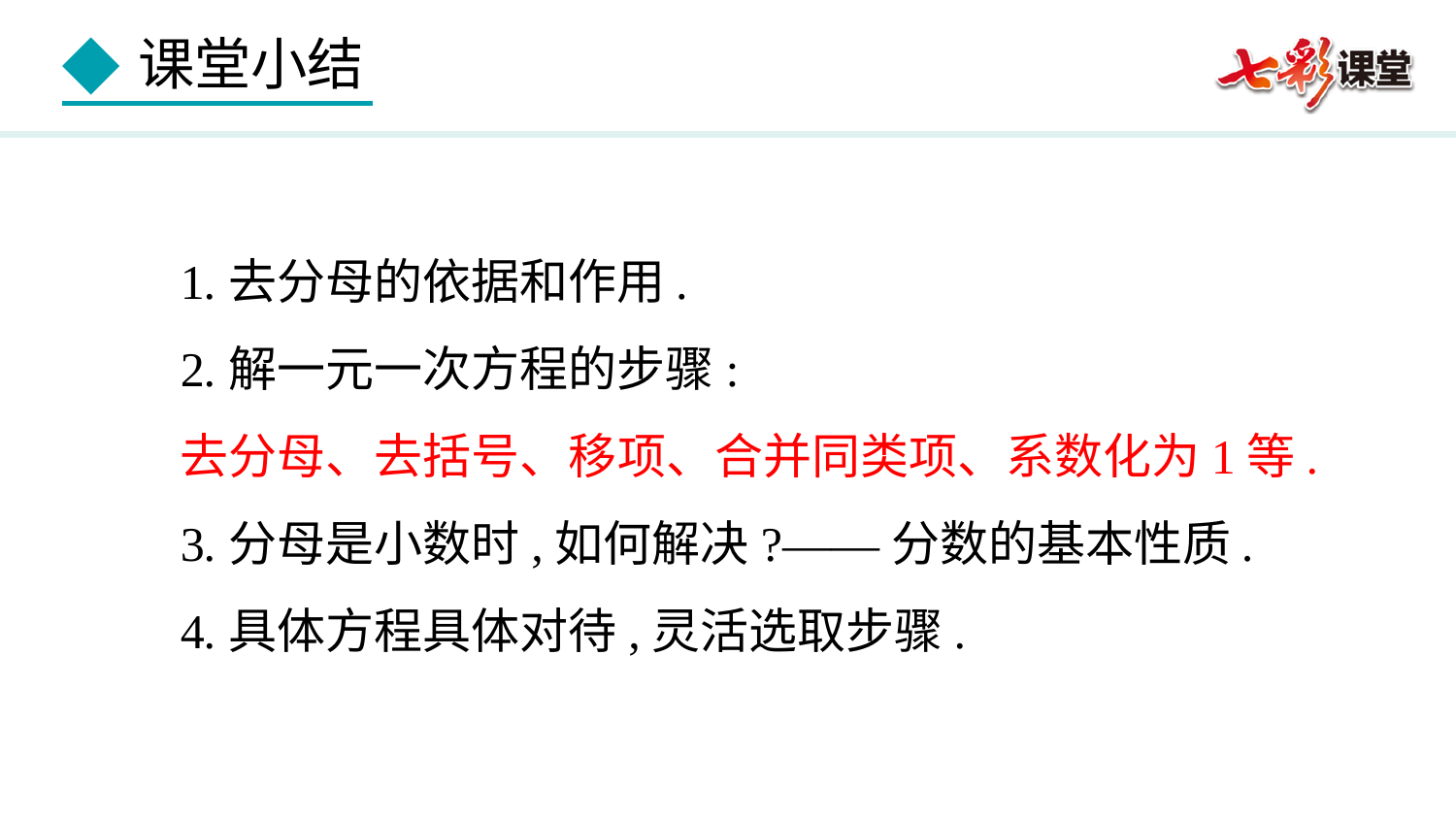

1.去分母的依据和作用.
2.解一元一次方程的步骤:
去分母、去括号、移项、合并同类项、系数化为1等.
3.分母是小数时,如何解决?——分数的基本性质.
4.具体方程具体对待,灵活选取步骤.